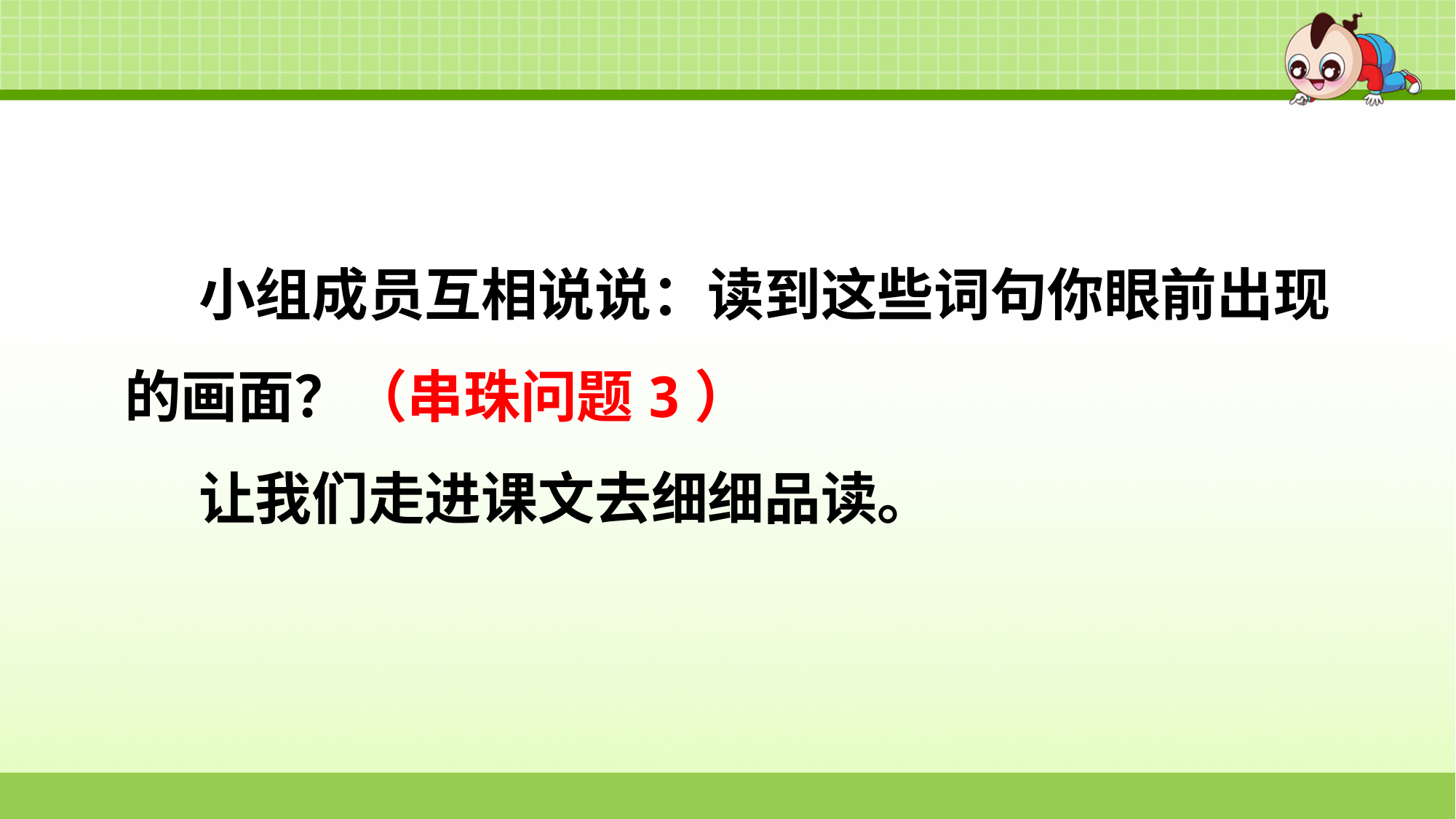

小组成员互相说说：读到这些词句你眼前出现的画面？（串珠问题3）
让我们走进课文去细细品读。